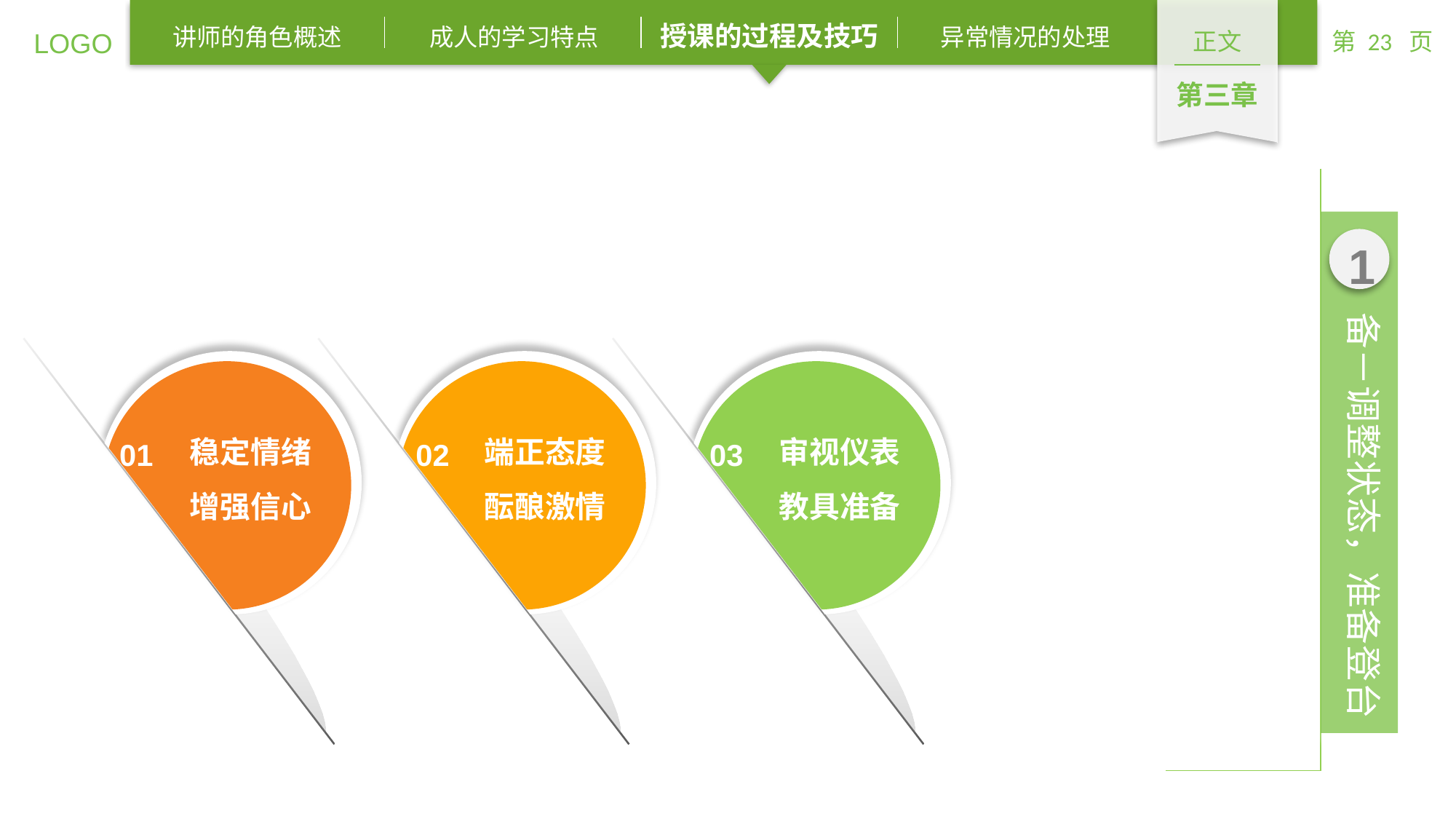

1
备－调整状态，准备登台

稳定情绪
增强信心
端正态度酝酿激情
审视仪表教具准备
01
02
03